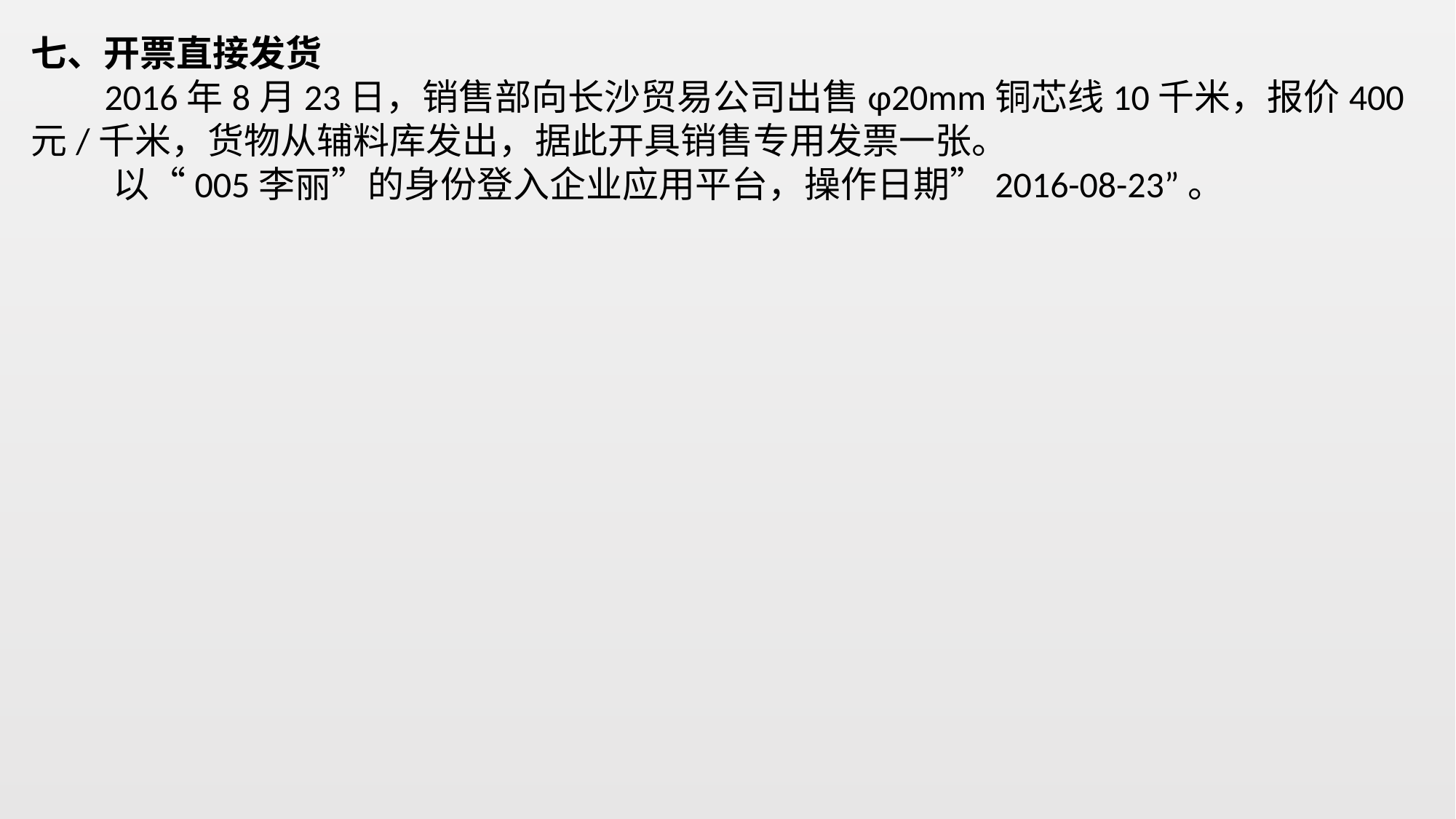

七、开票直接发货
         2016年8月23日，销售部向长沙贸易公司出售ɸ20mm铜芯线10千米，报价400元/千米，货物从辅料库发出，据此开具销售专用发票一张。
         以“005李丽”的身份登入企业应用平台，操作日期”2016-08-23”。